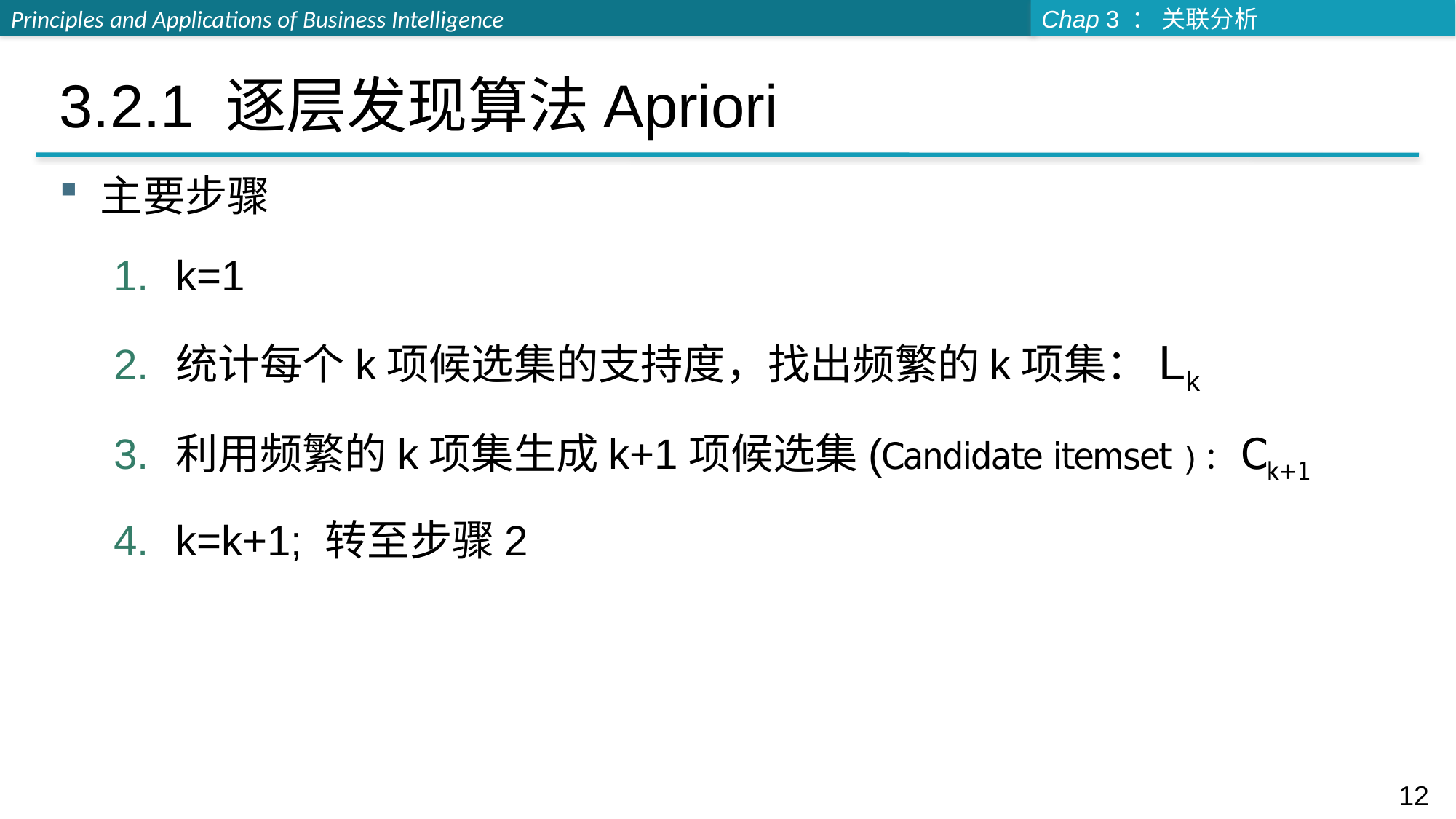

# 3.2.1 逐层发现算法Apriori
主要步骤
k=1
统计每个k项候选集的支持度，找出频繁的k项集：Lk
利用频繁的k项集生成k+1项候选集(Candidate itemset )：Ck+1
k=k+1; 转至步骤2